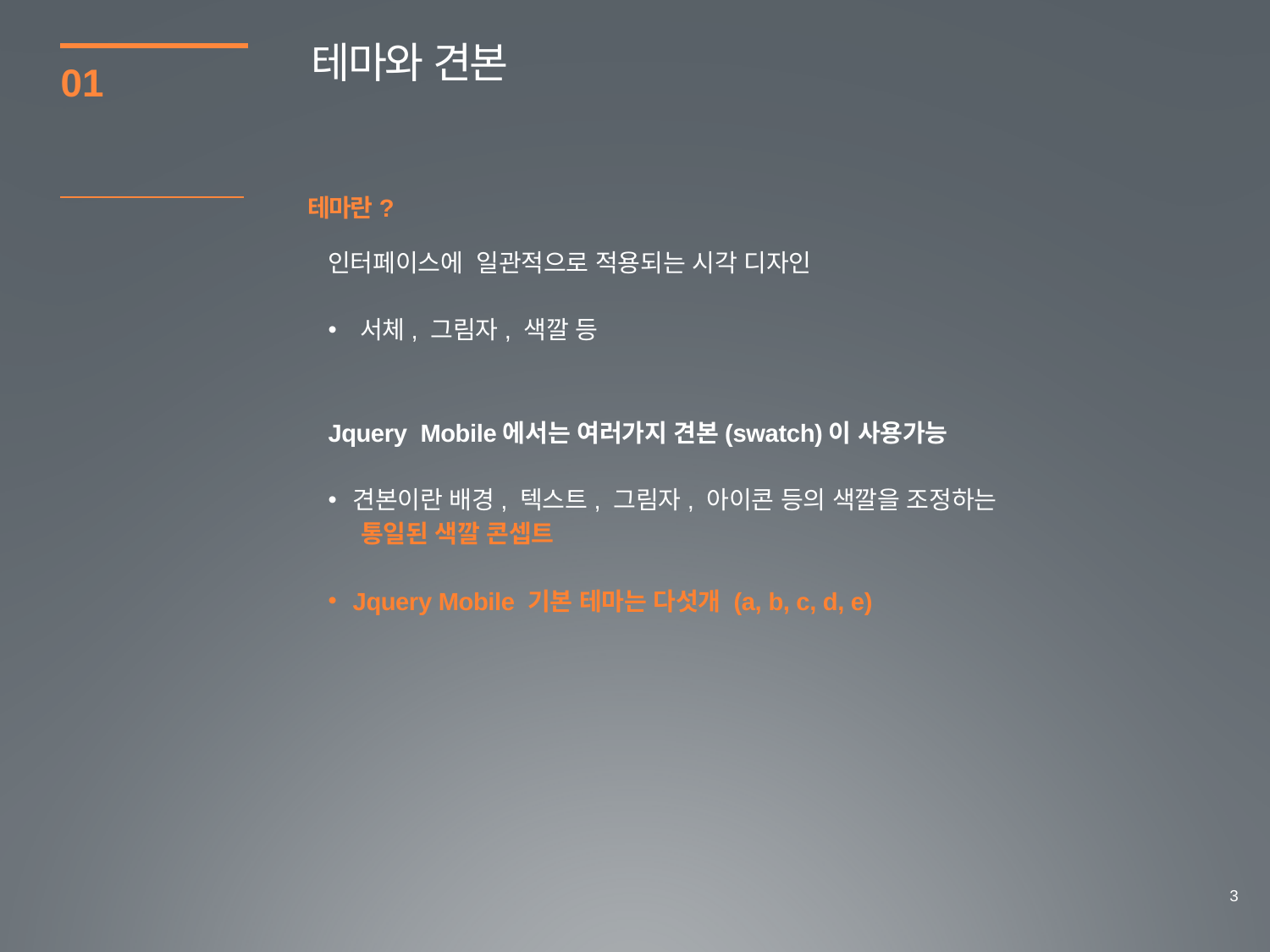

테마와 견본
01
테마란?
인터페이스에  일관적으로 적용되는 시각 디자인

서체, 그림자, 색깔 등
Jquery  Mobile에서는 여러가지 견본(swatch)이 사용가능

견본이란 배경, 텍스트, 그림자, 아이콘 등의 색깔을 조정하는
    통일된 색깔 콘셉트

Jquery Mobile 기본 테마는 다섯개 (a, b, c, d, e)